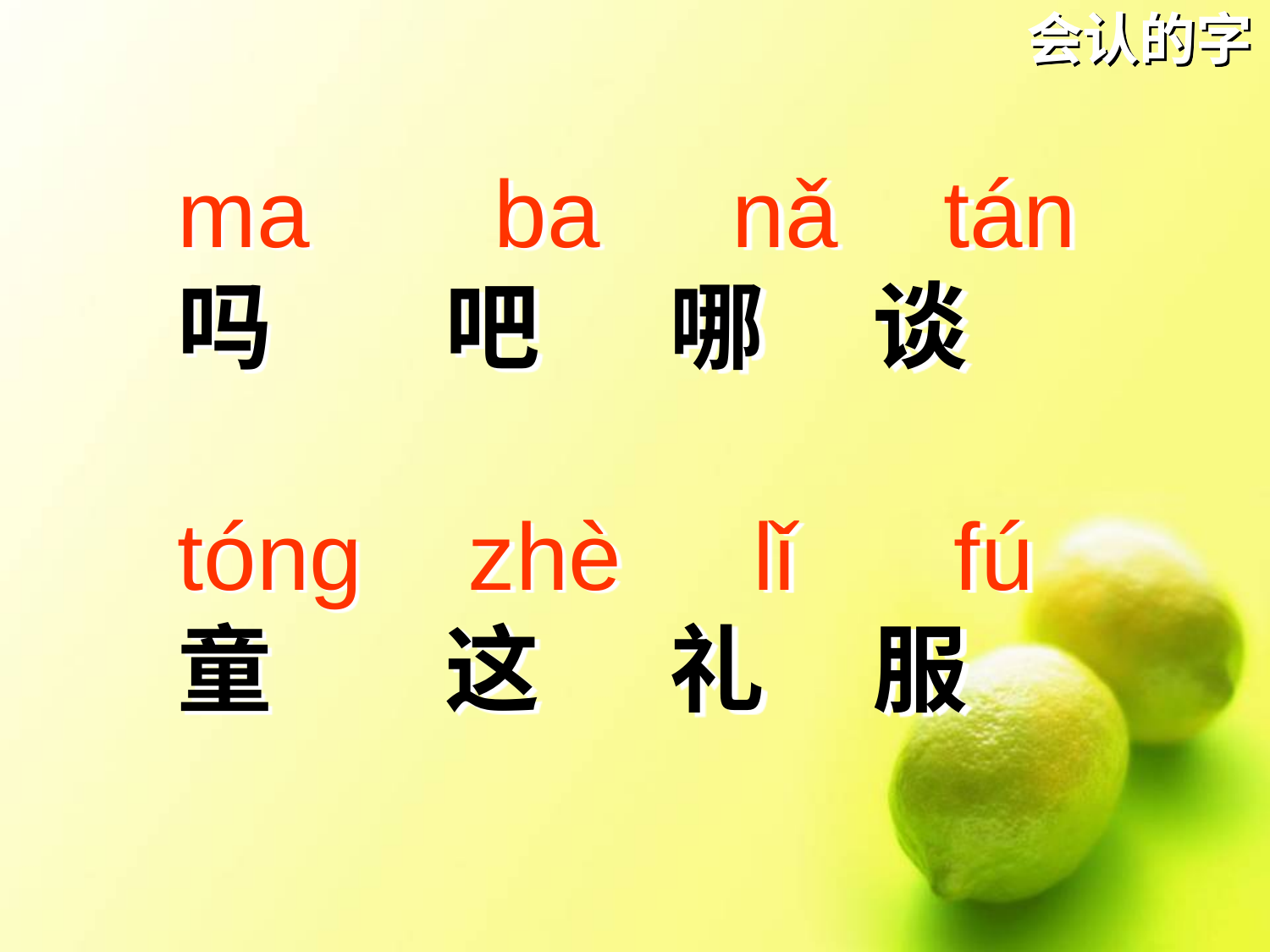

# 会认的字
ma       ba     nǎ    tán
吗        吧      哪     谈

tóng    zhè     lǐ      fú
童        这      礼     服